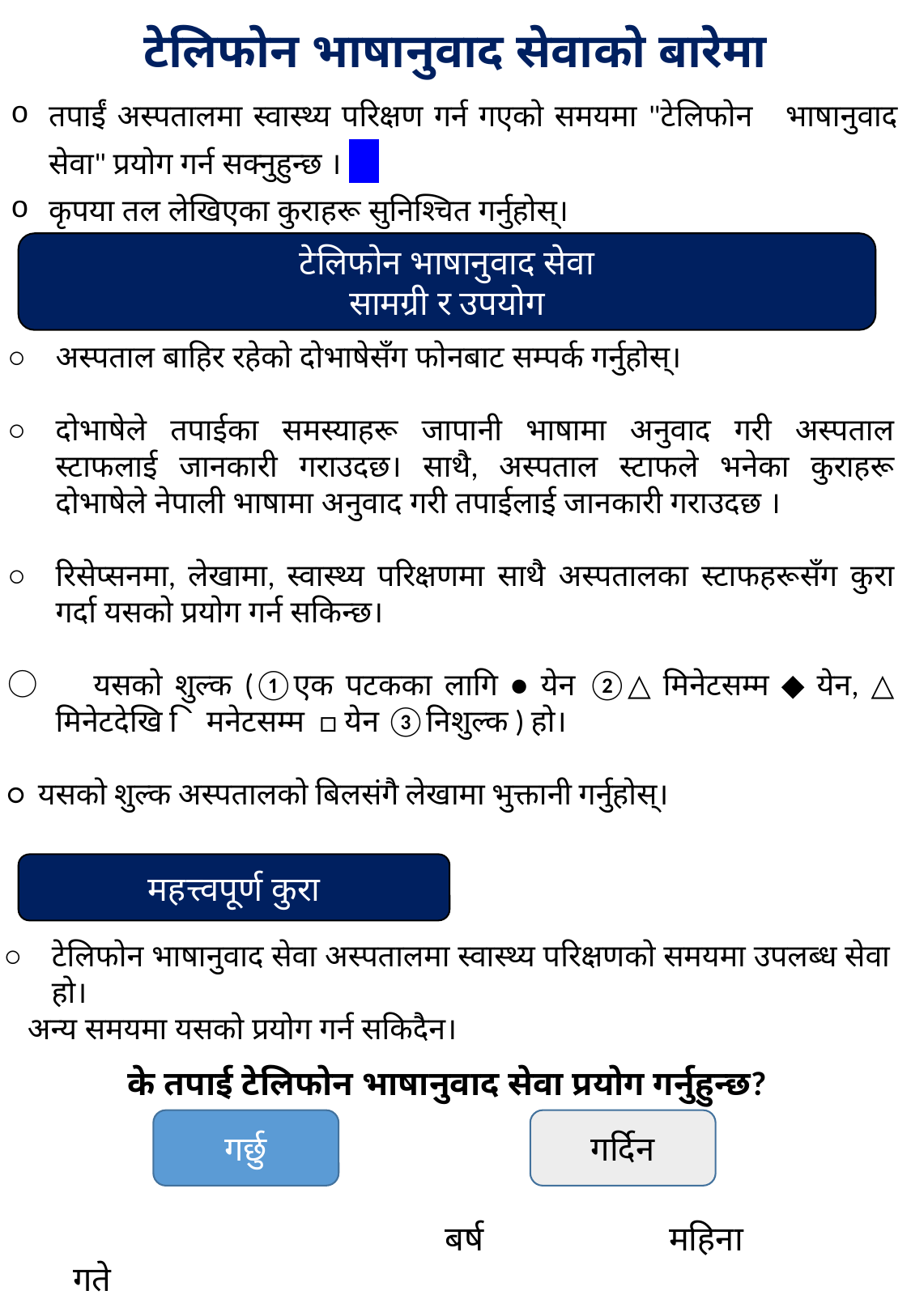

टेलिफोन भाषानुवाद सेवाको बारेमा
तपाईं अस्पतालमा स्वास्थ्य परिक्षण गर्न गएको समयमा "टेलिफोन   भाषानुवाद सेवा" प्रयोग गर्न सक्नुहुन्छ ।
कृपया तल लेखिएका कुराहरू सुनिश्चित गर्नुहोस्।
टेलिफोन भाषानुवाद सेवा
सामग्री र उपयोग
○	अस्पताल बाहिर रहेको दोभाषेसँग फोनबाट सम्पर्क गर्नुहोस्।

○	दोभाषेले तपाईका समस्याहरू जापानी भाषामा अनुवाद गरी अस्पताल स्टाफलाई जानकारी गराउदछ। साथै, अस्पताल स्टाफले भनेका कुराहरू दोभाषेले नेपाली भाषामा अनुवाद गरी तपाईलाई जानकारी गराउदछ ।

○	रिसेप्सनमा, लेखामा, स्वास्थ्य परिक्षणमा साथै अस्पतालका स्टाफहरूसँग कुरा गर्दा यसको प्रयोग गर्न सकिन्छ।

○　यसको शुल्क (①एक पटकका लागि ● येन ②△ मिनेटसम्म ◆ येन, △ मिनेटदेखि ▲ मिनेटसम्म □ येन ③निशुल्क ) हो।

○  यसको शुल्क अस्पतालको बिलसंगै लेखामा भुक्तानी गर्नुहोस्।
金額の部分は各医療機関にて設定の上、編集してください
महत्त्वपूर्ण कुरा
○	टेलिफोन भाषानुवाद सेवा अस्पतालमा स्वास्थ्य परिक्षणको समयमा उपलब्ध सेवा हो।
   अन्य समयमा यसको प्रयोग गर्न सकिदैन।
के तपाई टेलिफोन भाषानुवाद सेवा प्रयोग गर्नुहुन्छ?
गर्छु
गर्दिन
　　　　　　　　　　　　बर्ष　　　　　महिना　　　　गते
　　　　　　　　　　　　पुरा नाम